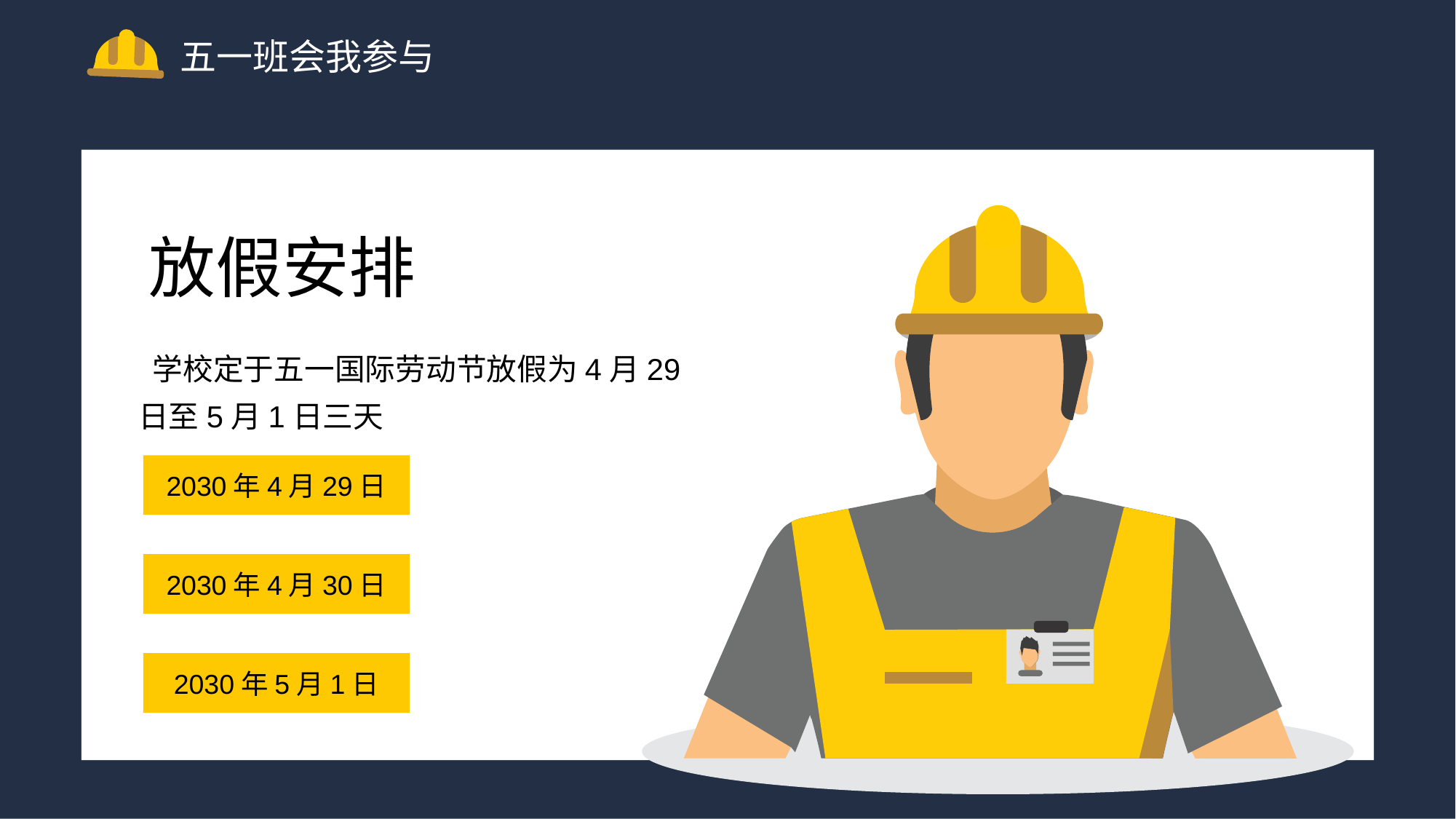

五一班会我参与

放假安排

 学校定于五一国际劳动节放假为4月29日至5月1日三天
2030年4月29日
2030年4月30日
2030年5月1日